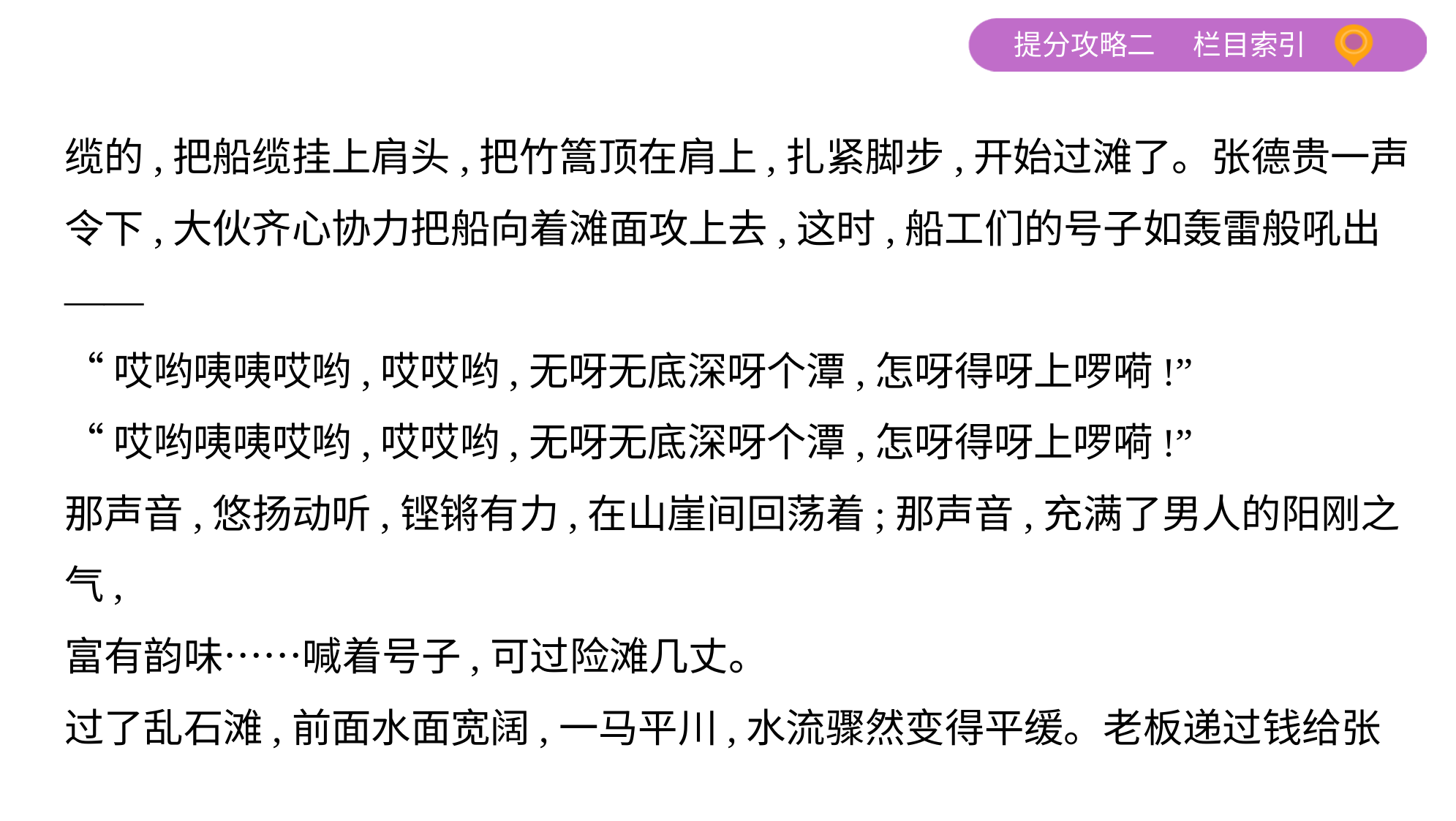

缆的,把船缆挂上肩头,把竹篙顶在肩上,扎紧脚步,开始过滩了。张德贵一声
令下,大伙齐心协力把船向着滩面攻上去,这时,船工们的号子如轰雷般吼出
——
“哎哟咦咦哎哟,哎哎哟,无呀无底深呀个潭,怎呀得呀上啰嗬!”
“哎哟咦咦哎哟,哎哎哟,无呀无底深呀个潭,怎呀得呀上啰嗬!”
那声音,悠扬动听,铿锵有力,在山崖间回荡着;那声音,充满了男人的阳刚之气,
富有韵味……喊着号子,可过险滩几丈。
过了乱石滩,前面水面宽阔,一马平川,水流骤然变得平缓。老板递过钱给张